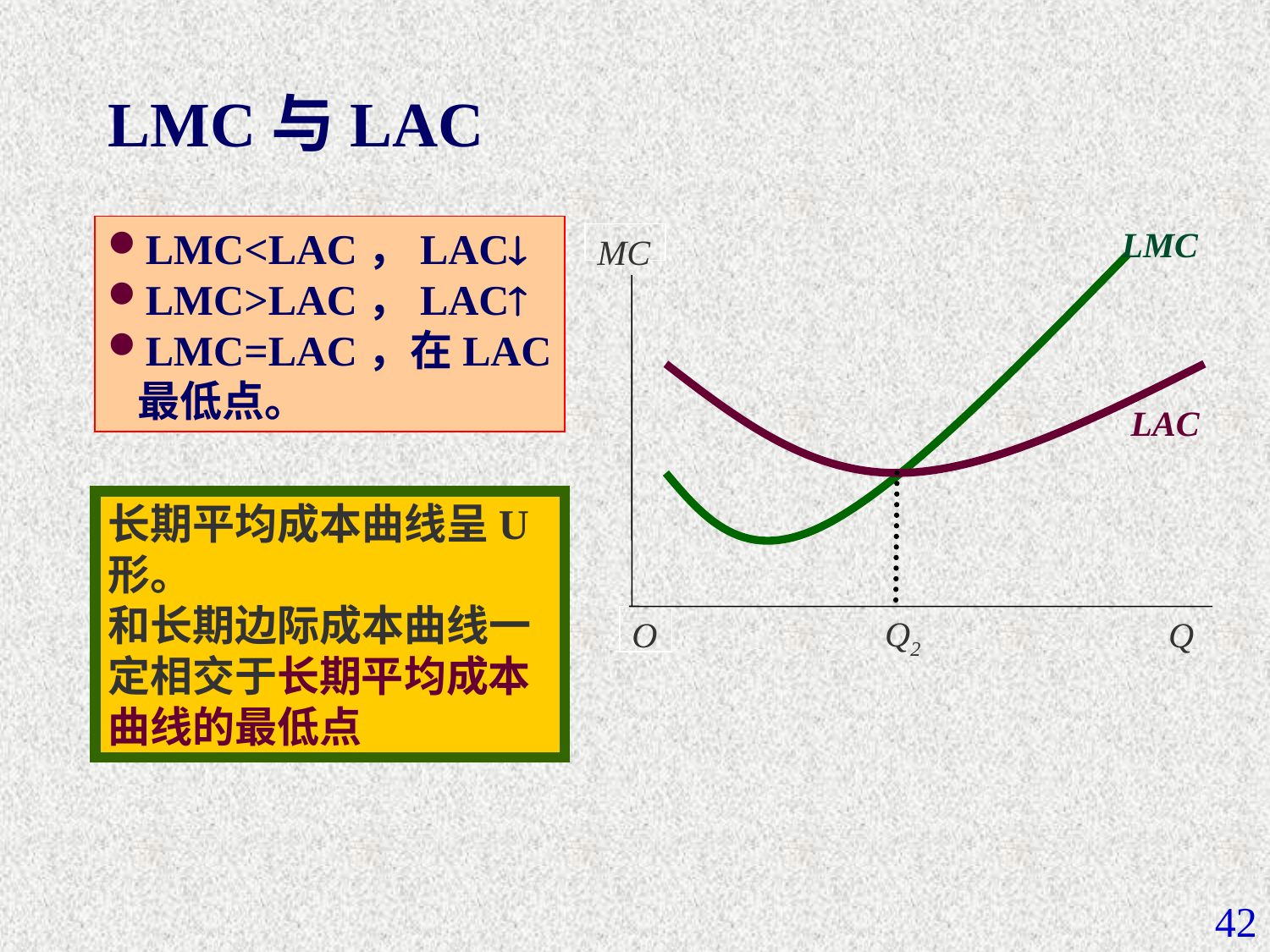

# LMC与LAC
LMC<LAC，LAC↓
LMC>LAC，LAC↑
LMC=LAC，在LAC最低点。
LMC
MC

LAC

Q2
O

Q
长期平均成本曲线呈U形。
和长期边际成本曲线一定相交于长期平均成本曲线的最低点
42